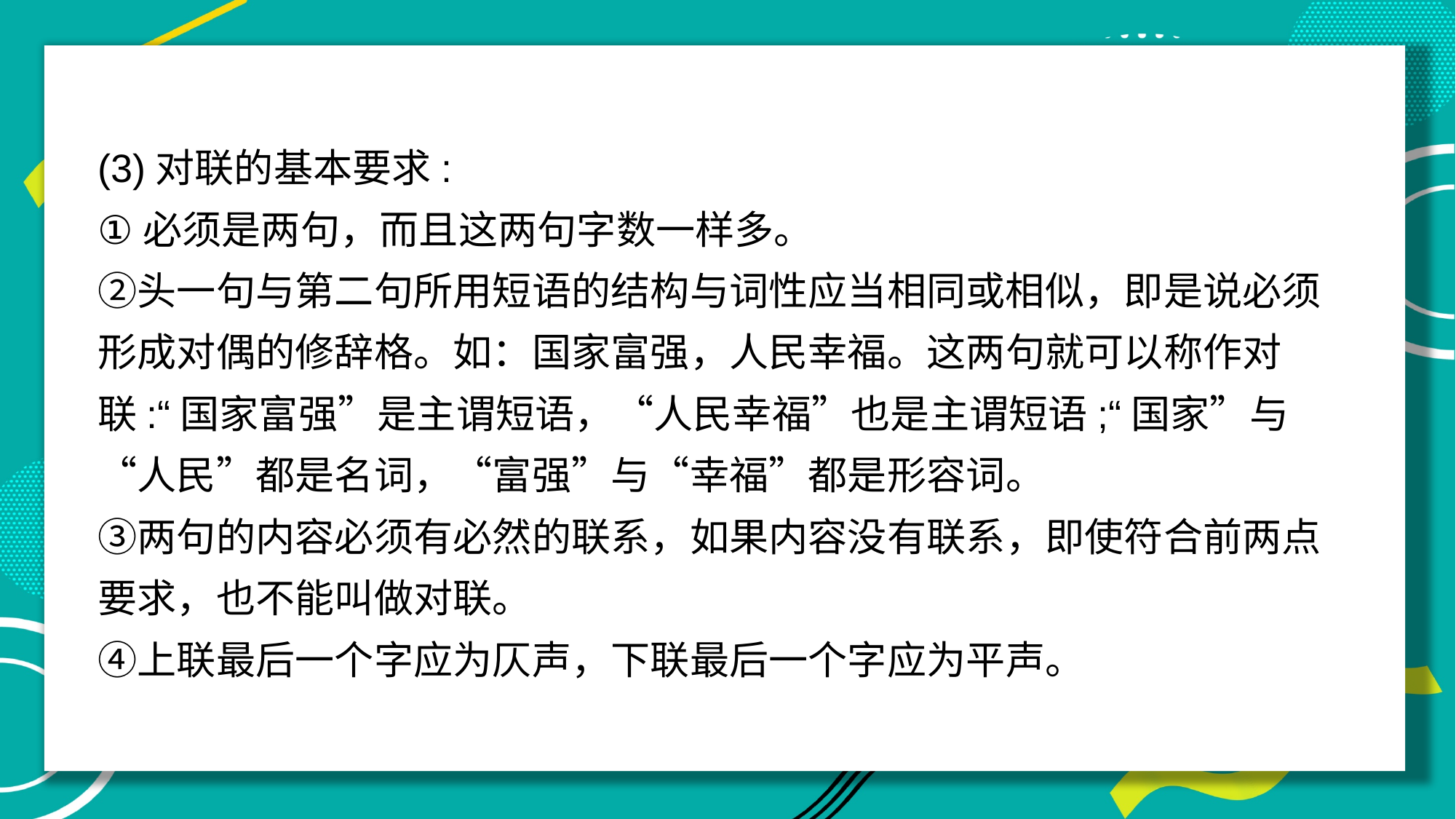

(3)对联的基本要求:
①必须是两句，而且这两句字数一样多。
②头一句与第二句所用短语的结构与词性应当相同或相似，即是说必须形成对偶的修辞格。如：国家富强，人民幸福。这两句就可以称作对联:“国家富强”是主谓短语，“人民幸福”也是主谓短语;“国家”与“人民”都是名词，“富强”与“幸福”都是形容词。
③两句的内容必须有必然的联系，如果内容没有联系，即使符合前两点要求，也不能叫做对联。
④上联最后一个字应为仄声，下联最后一个字应为平声。